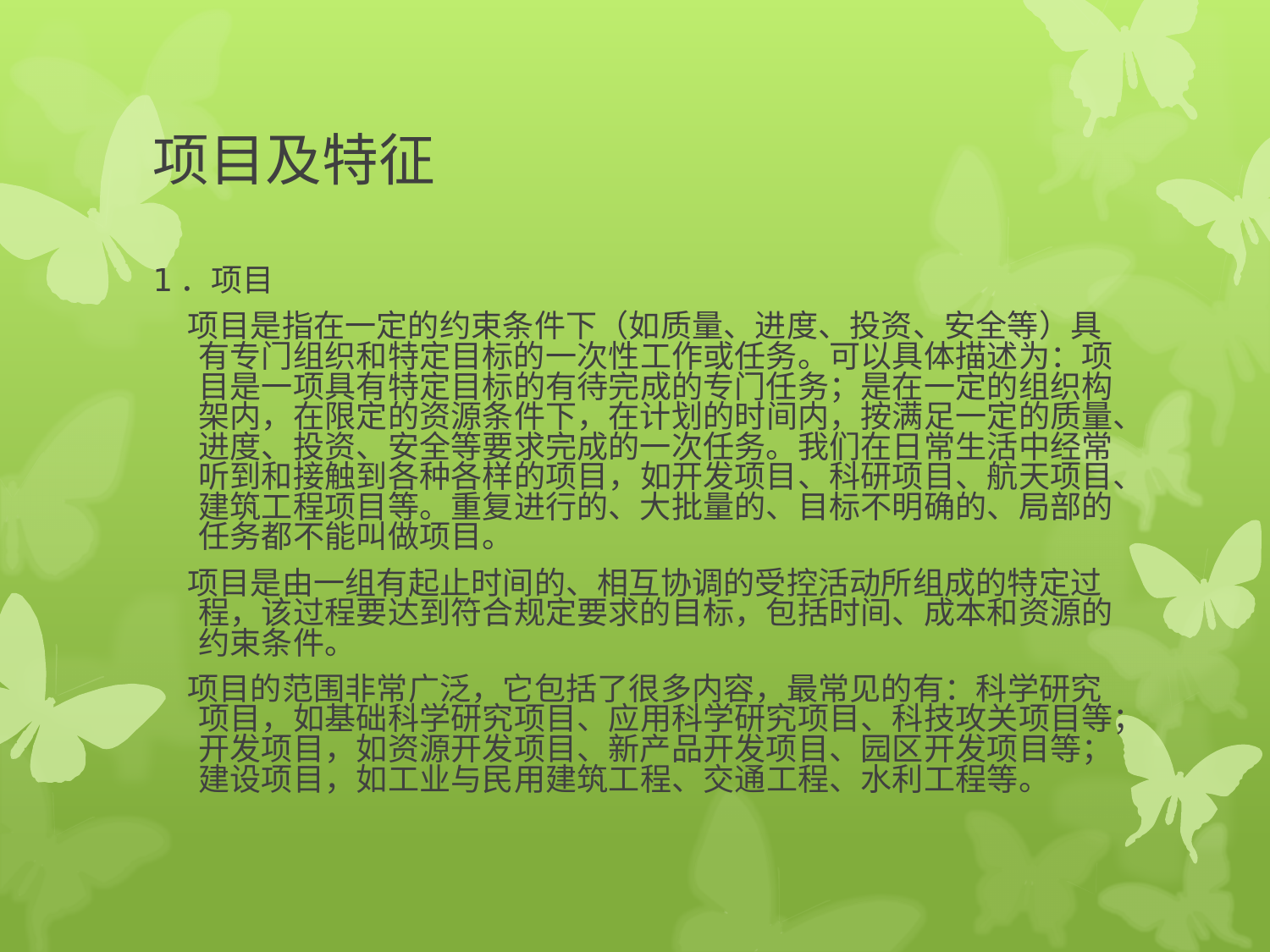

# 项目及特征
1．项目
    项目是指在一定的约束条件下（如质量、进度、投资、安全等）具有专门组织和特定目标的一次性工作或任务。可以具体描述为：项目是一项具有特定目标的有待完成的专门任务；是在一定的组织构架内，在限定的资源条件下，在计划的时间内，按满足一定的质量、进度、投资、安全等要求完成的一次任务。我们在日常生活中经常听到和接触到各种各样的项目，如开发项目、科研项目、航天项目、建筑工程项目等。重复进行的、大批量的、目标不明确的、局部的任务都不能叫做项目。
    项目是由一组有起止时间的、相互协调的受控活动所组成的特定过程，该过程要达到符合规定要求的目标，包括时间、成本和资源的约束条件。
    项目的范围非常广泛，它包括了很多内容，最常见的有：科学研究项目，如基础科学研究项目、应用科学研究项目、科技攻关项目等；开发项目，如资源开发项目、新产品开发项目、园区开发项目等；建设项目，如工业与民用建筑工程、交通工程、水利工程等。